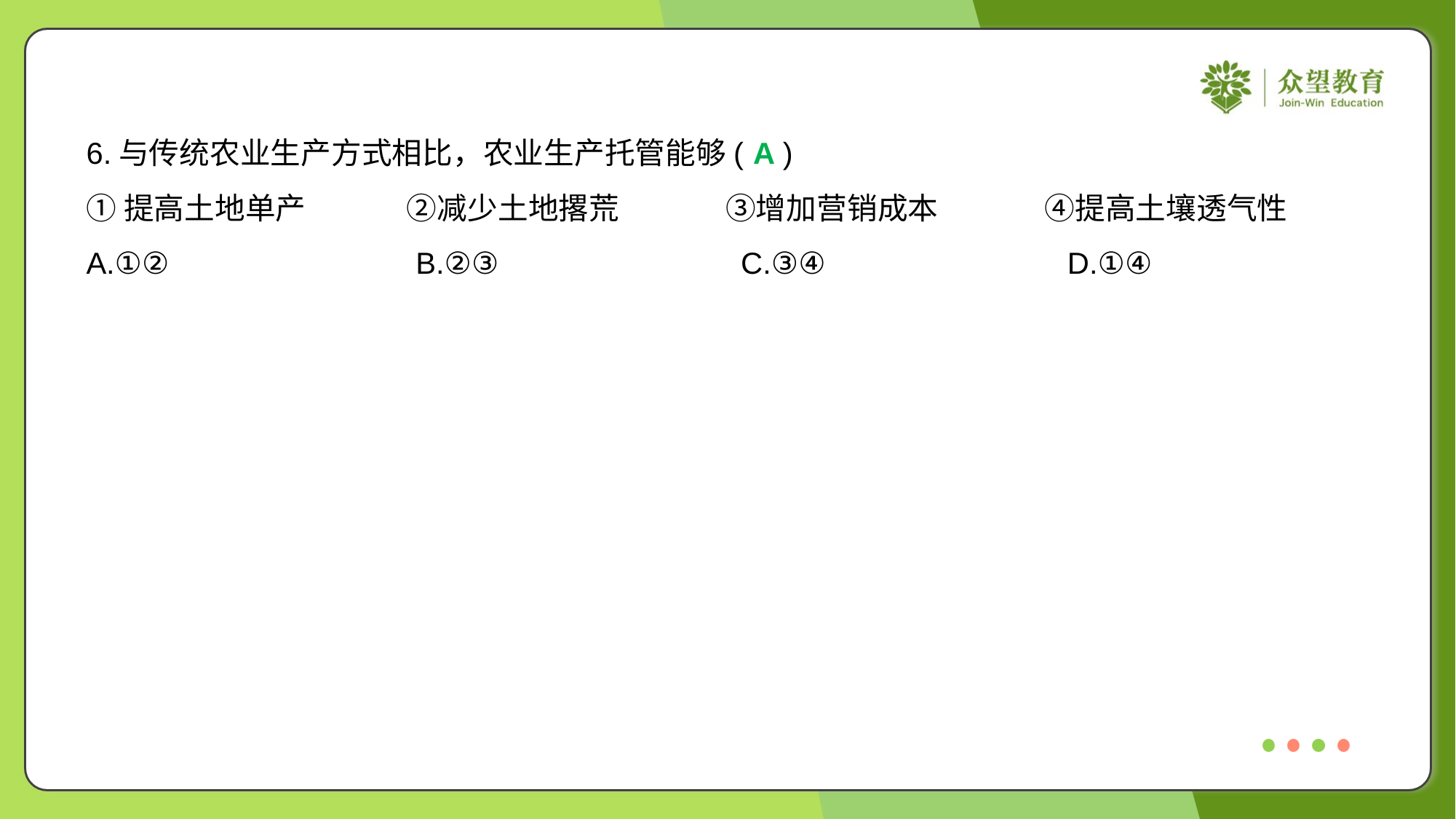

6.与传统农业生产方式相比，农业生产托管能够(     )
A
①提高土地单产	②减少土地撂荒	③增加营销成本	④提高土壤透气性
A.①②	B.②③	C.③④	D.①④